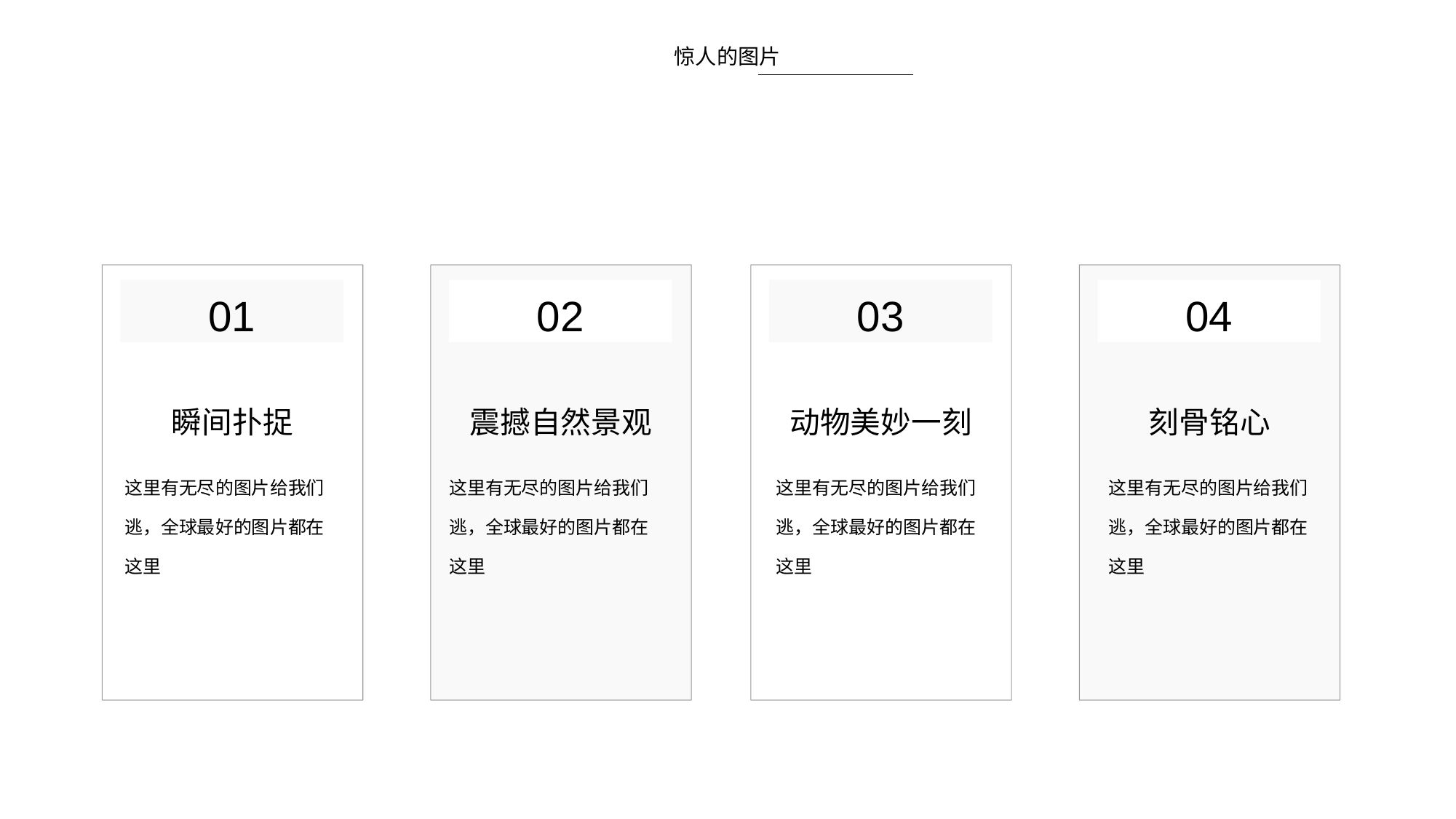

惊人的图片

01
02
03
04
瞬间扑捉
震撼自然景观
动物美妙一刻
刻骨铭心
这里有无尽的图片给我们逃，全球最好的图片都在这里
这里有无尽的图片给我们逃，全球最好的图片都在这里
这里有无尽的图片给我们逃，全球最好的图片都在这里
这里有无尽的图片给我们逃，全球最好的图片都在这里